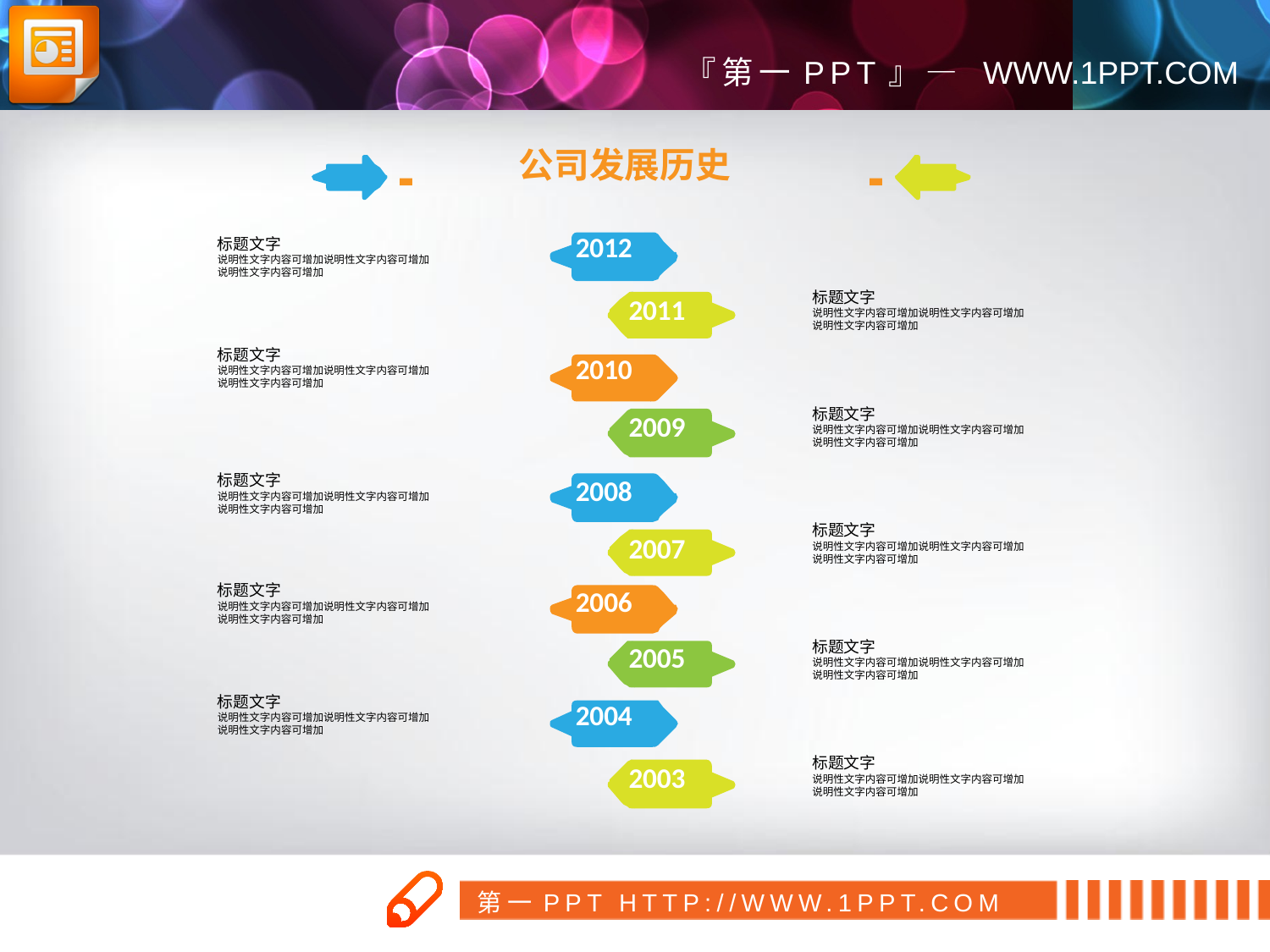

公司发展历史

2012
标题文字
说明性文字内容可增加说明性文字内容可增加
说明性文字内容可增加

标题文字
说明性文字内容可增加说明性文字内容可增加
说明性文字内容可增加

2011

标题文字
说明性文字内容可增加说明性文字内容可增加
说明性文字内容可增加

2010

标题文字
说明性文字内容可增加说明性文字内容可增加
说明性文字内容可增加

2009

标题文字
说明性文字内容可增加说明性文字内容可增加
说明性文字内容可增加
2008

标题文字
说明性文字内容可增加说明性文字内容可增加
说明性文字内容可增加

2007

标题文字
说明性文字内容可增加说明性文字内容可增加
说明性文字内容可增加

2006

标题文字
说明性文字内容可增加说明性文字内容可增加
说明性文字内容可增加

2005

标题文字
说明性文字内容可增加说明性文字内容可增加
说明性文字内容可增加

2004

标题文字
说明性文字内容可增加说明性文字内容可增加
说明性文字内容可增加

2003